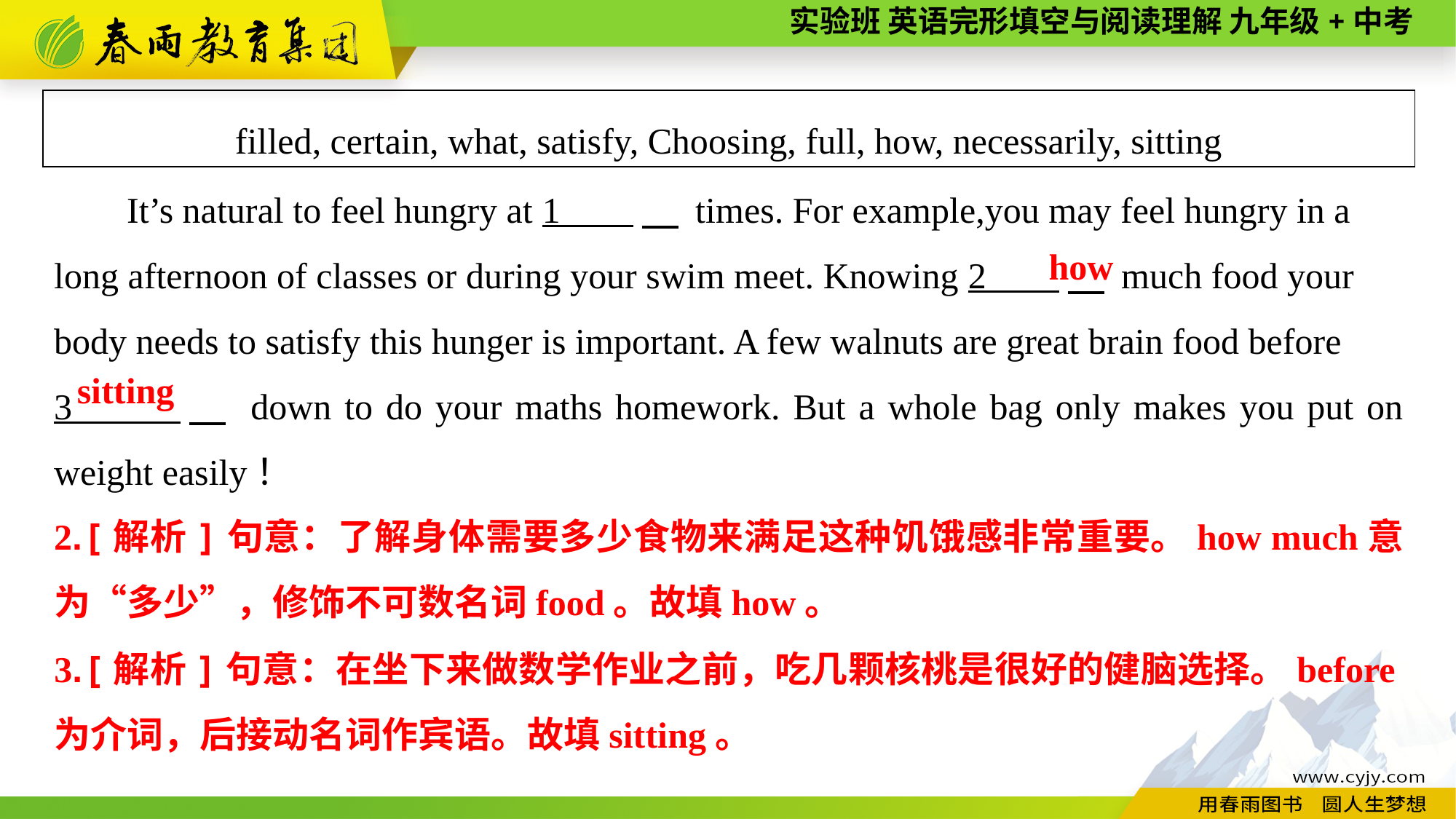

filled, certain, what, satisfy, Choosing, full, how, necessarily, sitting
It’s natural to feel hungry at 1        　 times. For example,you may feel hungry in a long afternoon of classes or during your swim meet. Knowing 2        　 much food your body needs to satisfy this hunger is important. A few walnuts are great brain food before
3        　 down to do your maths homework. But a whole bag only makes you put on weight easily！
how
sitting
2.[解析]句意：了解身体需要多少食物来满足这种饥饿感非常重要。how much意为“多少”，修饰不可数名词food。故填how。
3.[解析]句意：在坐下来做数学作业之前，吃几颗核桃是很好的健脑选择。before为介词，后接动名词作宾语。故填sitting。